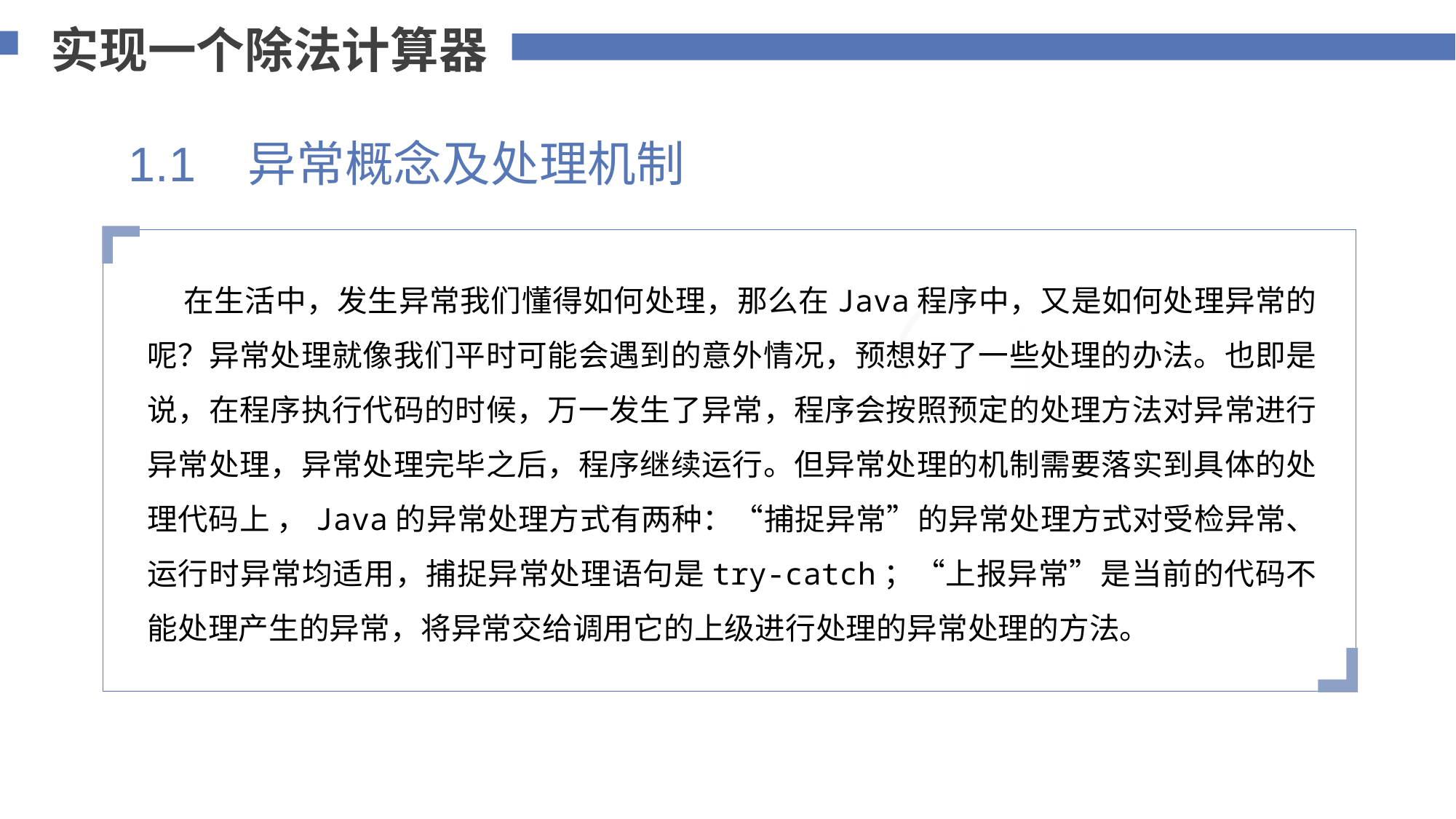

实现一个除法计算器

1.1   异常概念及处理机制

    在生活中，发生异常我们懂得如何处理，那么在Java程序中，又是如何处理异常的呢？异常处理就像我们平时可能会遇到的意外情况，预想好了一些处理的办法。也即是说，在程序执行代码的时候，万一发生了异常，程序会按照预定的处理方法对异常进行异常处理，异常处理完毕之后，程序继续运行。但异常处理的机制需要落实到具体的处理代码上 ，Java的异常处理方式有两种：“捕捉异常”的异常处理方式对受检异常、运行时异常均适用，捕捉异常处理语句是try-catch；“上报异常”是当前的代码不能处理产生的异常，将异常交给调用它的上级进行处理的异常处理的方法。
添加标题内容
您的内容打在这里，或者通过复制您的文本后，在此框中选择粘贴，并选择只保留文字。

75%